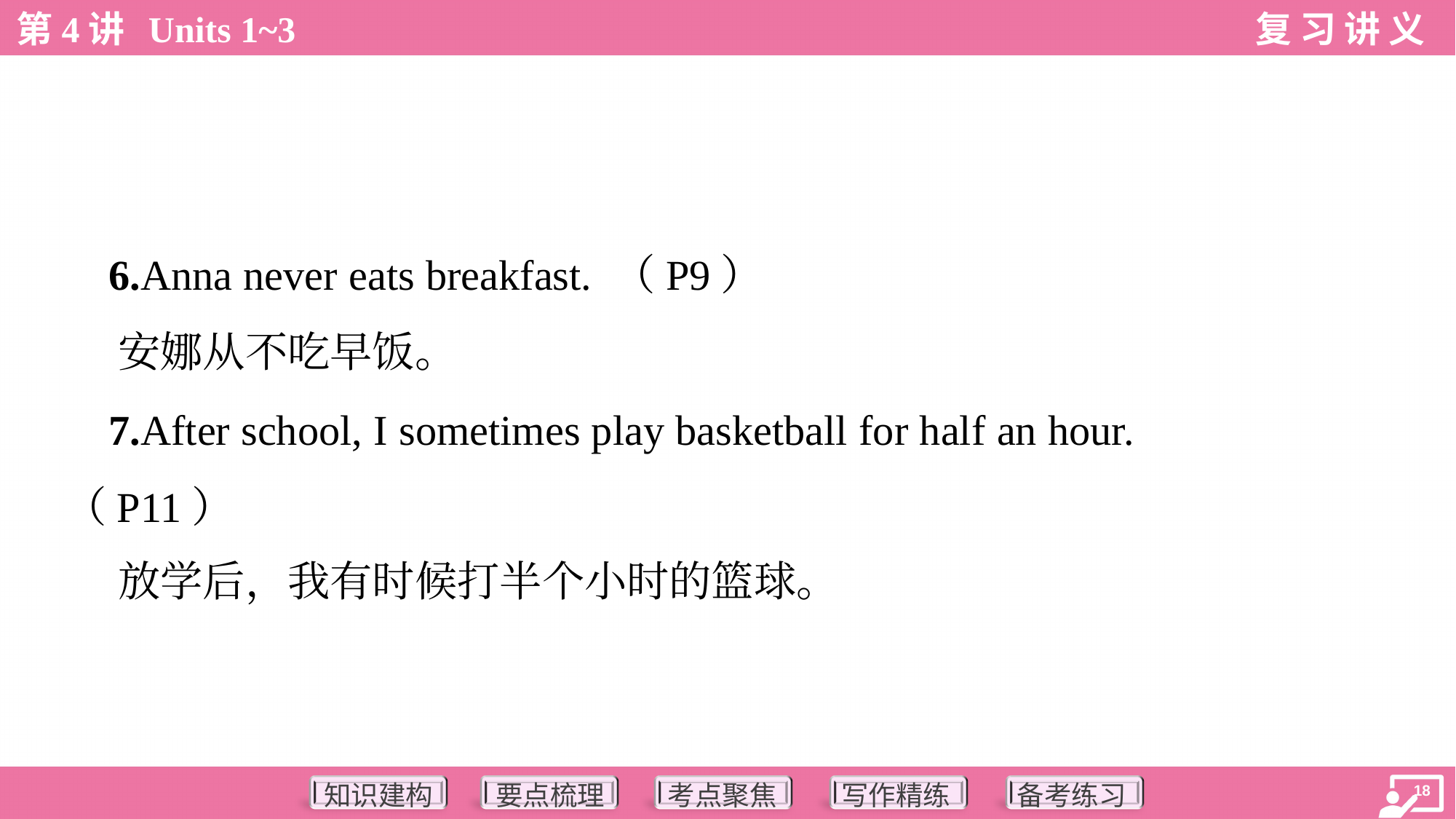

6.Anna never eats breakfast. （P9）
    安娜从不吃早饭。
    7.After school, I sometimes play basketball for half an hour.
（P11）
    放学后，我有时候打半个小时的篮球。